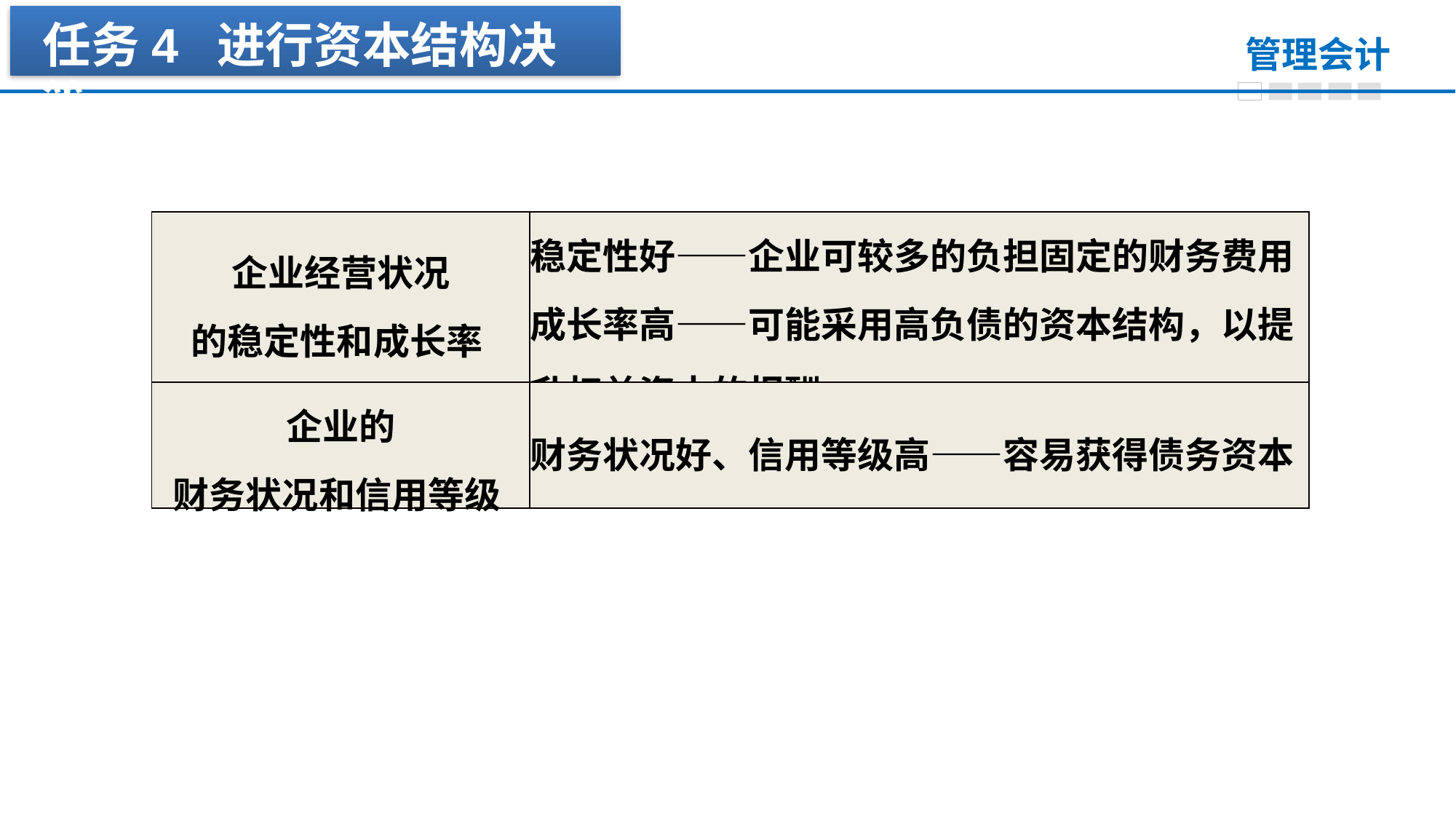

任务4  进行资本结构决策
| 企业经营状况 的稳定性和成长率 | 稳定性好——企业可较多的负担固定的财务费用成长率高——可能采用高负债的资本结构，以提升权益资本的报酬 |
| --- | --- |
| 企业的 财务状况和信用等级 | 财务状况好、信用等级高——容易获得债务资本 |